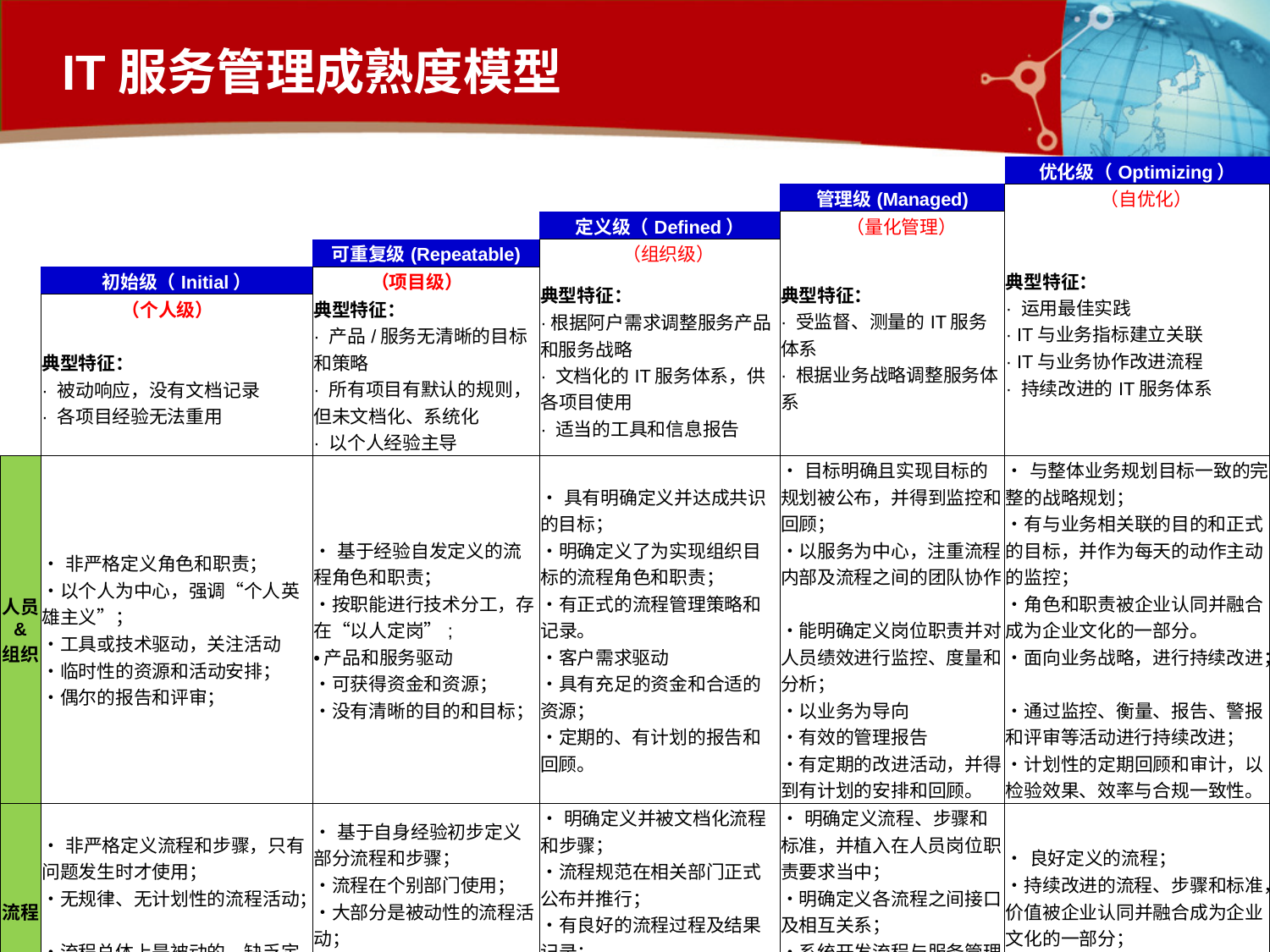

# IT服务管理成熟度模型
|  |  |  |  |  | 优化级（Optimizing） |
| --- | --- | --- | --- | --- | --- |
|  |  |  |  | 管理级(Managed) | （自优化） |
|  |  |  | 定义级（Defined） | （量化管理） | 典型特征： · 运用最佳实践 · IT与业务指标建立关联 · IT与业务协作改进流程 · 持续改进的IT服务体系 |
|  |  | 可重复级(Repeatable) | （组织级） | 典型特征： · 受监督、测量的IT服务体系 · 根据业务战略调整服务体系 |  |
|  | 初始级（Initial） | （项目级） | 典型特征： ·根据阿户需求调整服务产品和服务战略 · 文档化的IT服务体系，供各项目使用 · 适当的工具和信息报告 |  |  |
|  | （个人级） | 典型特征： · 产品/服务无清晰的目标和策略 · 所有项目有默认的规则，但未文档化、系统化 · 以个人经验主导 |  |  |  |
|  | 典型特征： · 被动响应，没有文档记录 · 各项目经验无法重用 |  |  |  |  |
| 人员 & 组织 | •非严格定义角色和职责； •以个人为中心，强调“个人英雄主义”； •工具或技术驱动，关注活动 •临时性的资源和活动安排； •偶尔的报告和评审； | •基于经验自发定义的流程角色和职责； •按职能进行技术分工，存在“以人定岗”; •产品和服务驱动 •可获得资金和资源； •没有清晰的目的和目标； | •具有明确定义并达成共识的目标； •明确定义了为实现组织目标的流程角色和职责； •有正式的流程管理策略和记录。 •客户需求驱动 •具有充足的资金和合适的资源； •定期的、有计划的报告和回顾。 | •目标明确且实现目标的规划被公布，并得到监控和回顾； •以服务为中心，注重流程内部及流程之间的团队协作； •能明确定义岗位职责并对人员绩效进行监控、度量和分析； •以业务为导向 •有效的管理报告 •有定期的改进活动，并得到有计划的安排和回顾。 | •与整体业务规划目标一致的完整的战略规划； •有与业务相关联的目的和正式的目标，并作为每天的动作主动的监控； •角色和职责被企业认同并融合成为企业文化的一部分。 •面向业务战略，进行持续改进； •通过监控、衡量、报告、警报和评审等活动进行持续改进； •计划性的定期回顾和审计，以检验效果、效率与合规一致性。 |
| 流程 | •非严格定义流程和步骤，只有问题发生时才使用； •无规律、无计划性的流程活动； •流程总体上是被动的，缺乏定义。 | •基于自身经验初步定义部分流程和步骤； •流程在个别部门使用； •大部分是被动性的流程活动； •非定期和非计划性的流程活动。 | •明确定义并被文档化流程和步骤； •流程规范在相关部门正式公布并推行； •有良好的流程过程及结果记录； •存在主动的、有计划且有规律的流程活动。 | •明确定义流程、步骤和标准，并植入在人员岗位职责要求当中； •明确定义各流程之间接口及相互关系； •系统开发流程与服务管理流程相互集成； •以主动性流程为主。 | •良好定义的流程； •持续改进的流程、步骤和标准，价值被企业认同并融合成为企业文化的一部分； •完全主动性的流程。 |
| 技术& 工具 | •流程为手工操作； •或者仅使用少量相互独立的工具。 | •有许多零散的工具，但缺乏控制； •数据存放在分散的位置。 | •持续的数据采集，有报警和阈值监控； •保存并使用整合的数据进行计划、预测和趋势分析。 | •通过集中集成的工具、数据库和流程，进行持续的监控、测量和报告。 | •良好文档化的、完整的工具架构，实现对人员、流程和技术的全面集成。 |
15
Copyright @ 2009 翰纬咨询